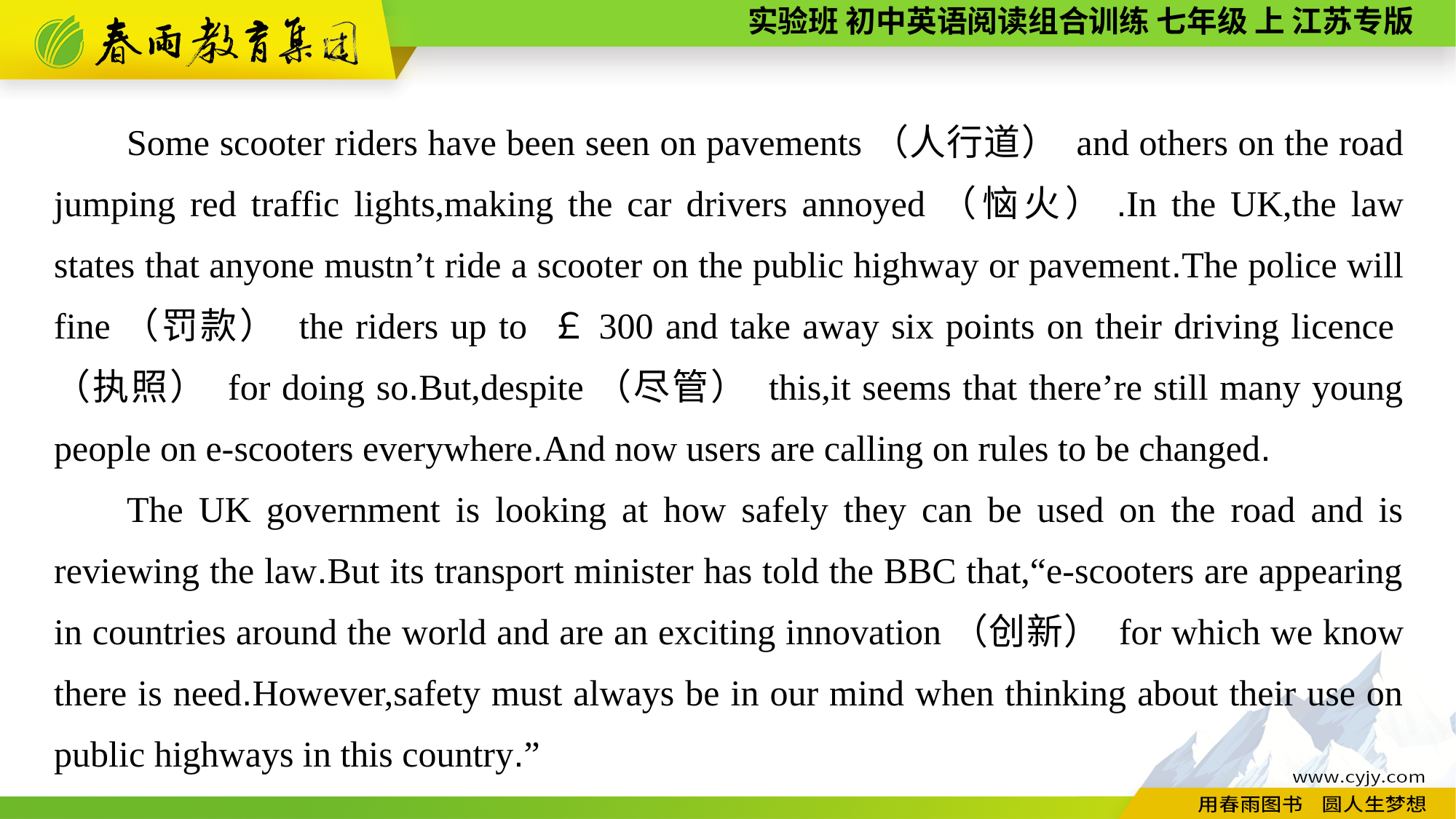

Some scooter riders have been seen on pavements（人行道） and others on the road jumping red traffic lights,making the car drivers annoyed（恼火）.In the UK,the law states that anyone mustn’t ride a scooter on the public highway or pavement.The police will fine（罚款） the riders up to ￡300 and take away six points on their driving licence（执照） for doing so.But,despite（尽管） this,it seems that there’re still many young people on e-scooters everywhere.And now users are calling on rules to be changed.
The UK government is looking at how safely they can be used on the road and is reviewing the law.But its transport minister has told the BBC that,“e-scooters are appearing in countries around the world and are an exciting innovation（创新） for which we know there is need.However,safety must always be in our mind when thinking about their use on public highways in this country.”